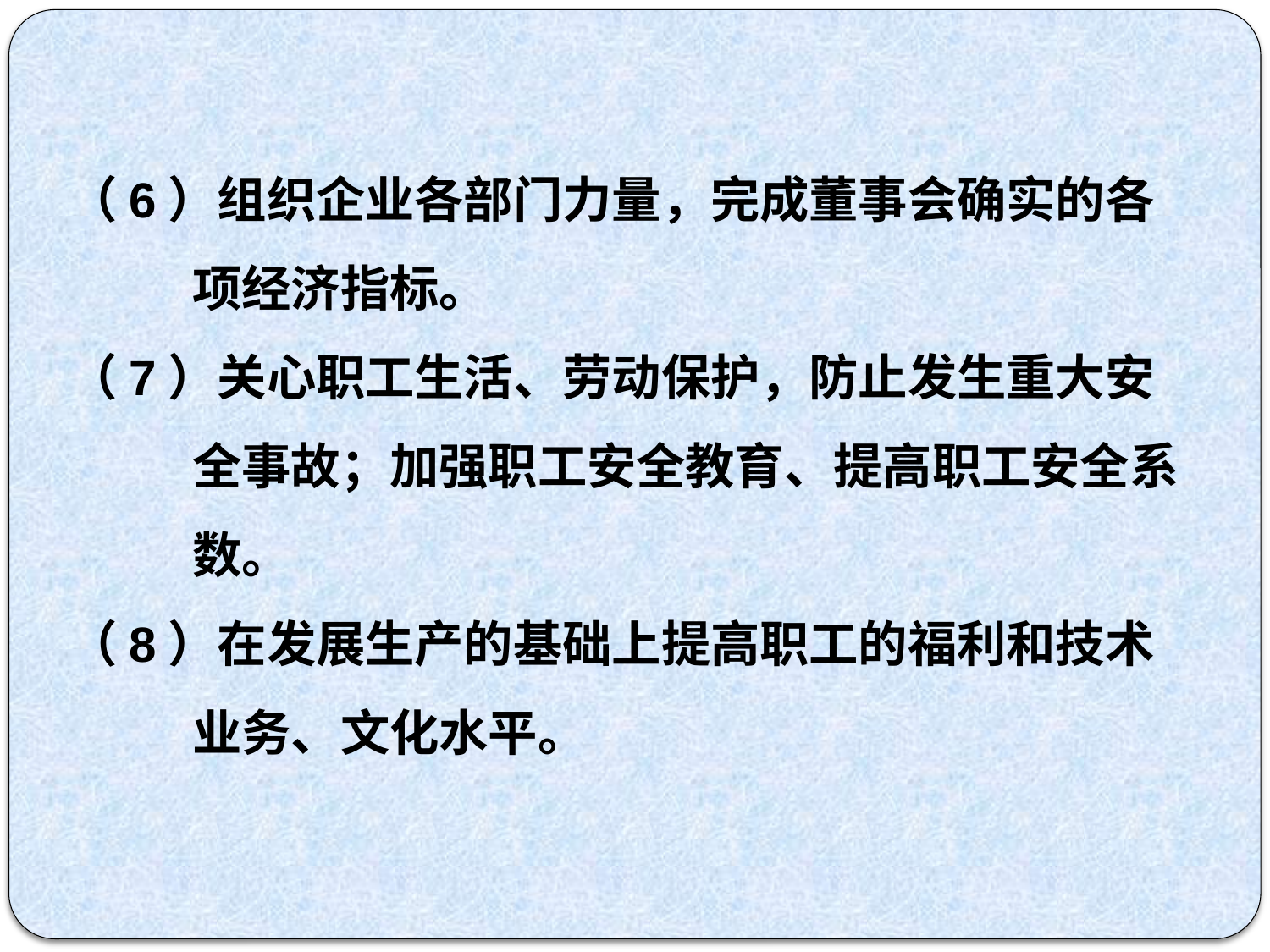

（6）组织企业各部门力量，完成董事会确实的各项经济指标。
（7）关心职工生活、劳动保护，防止发生重大安全事故；加强职工安全教育、提高职工安全系数。
（8）在发展生产的基础上提高职工的福利和技术业务、文化水平。